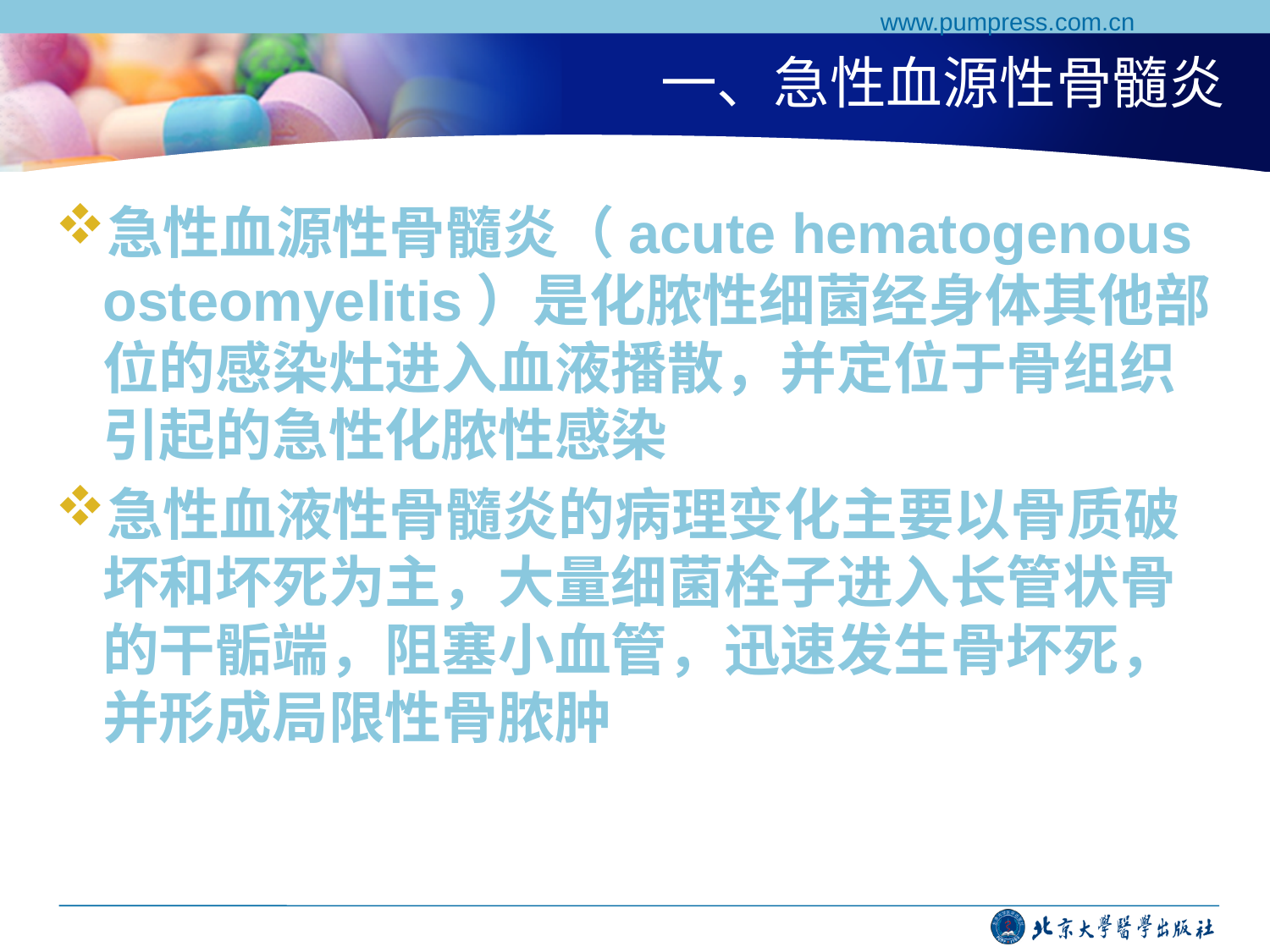

www.pumpress.com.cn
# 一、急性血源性骨髓炎
急性血源性骨髓炎（acute hematogenous osteomyelitis）是化脓性细菌经身体其他部位的感染灶进入血液播散，并定位于骨组织引起的急性化脓性感染
急性血液性骨髓炎的病理变化主要以骨质破坏和坏死为主，大量细菌栓子进入长管状骨的干骺端，阻塞小血管，迅速发生骨坏死，并形成局限性骨脓肿